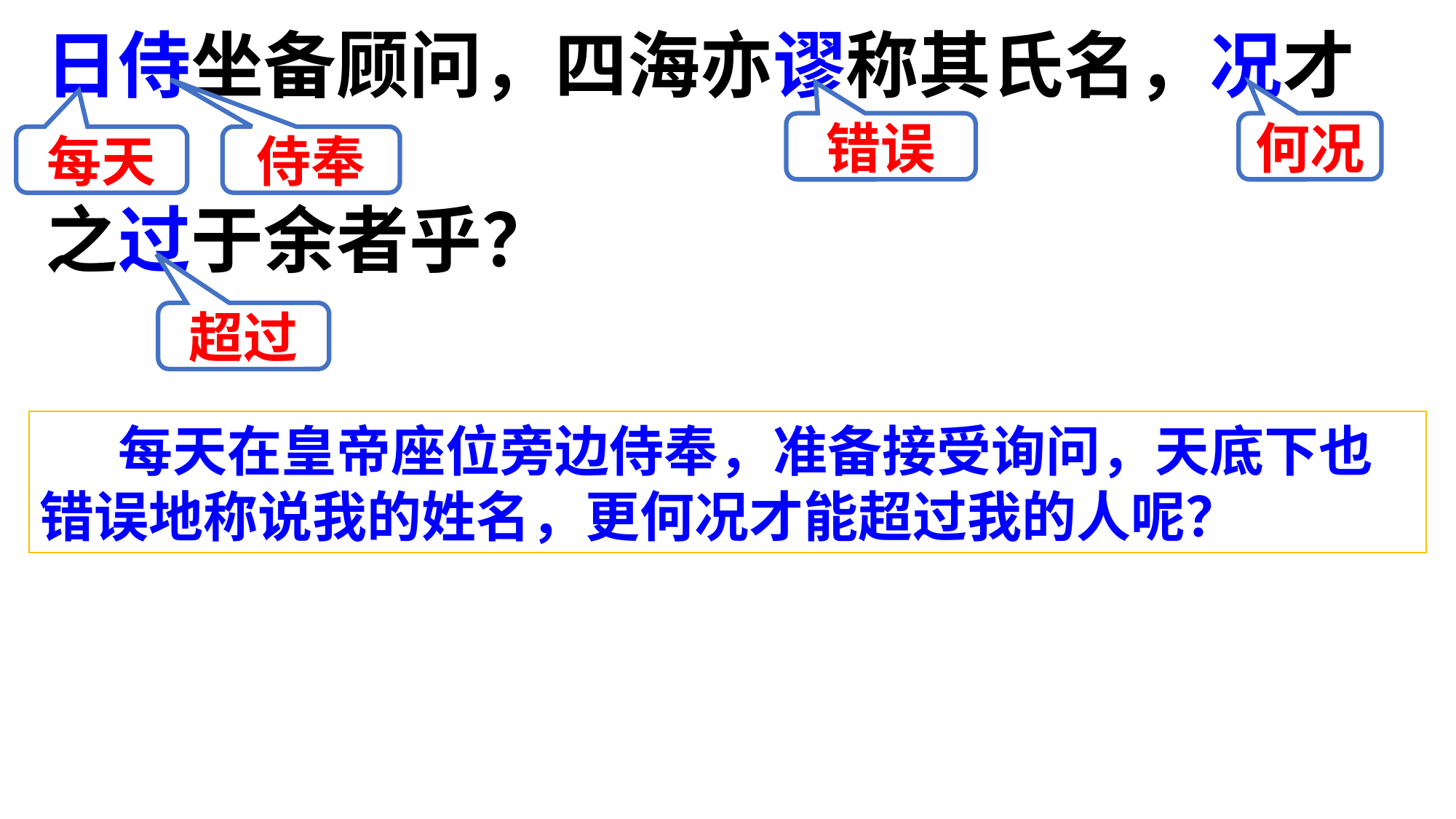

日侍坐备顾问，四海亦谬称其氏名，况才

之过于余者乎？

错误
何况
每天
侍奉
超过
       每天在皇帝座位旁边侍奉，准备接受询问，天底下也错误地称说我的姓名，更何况才能超过我的人呢？